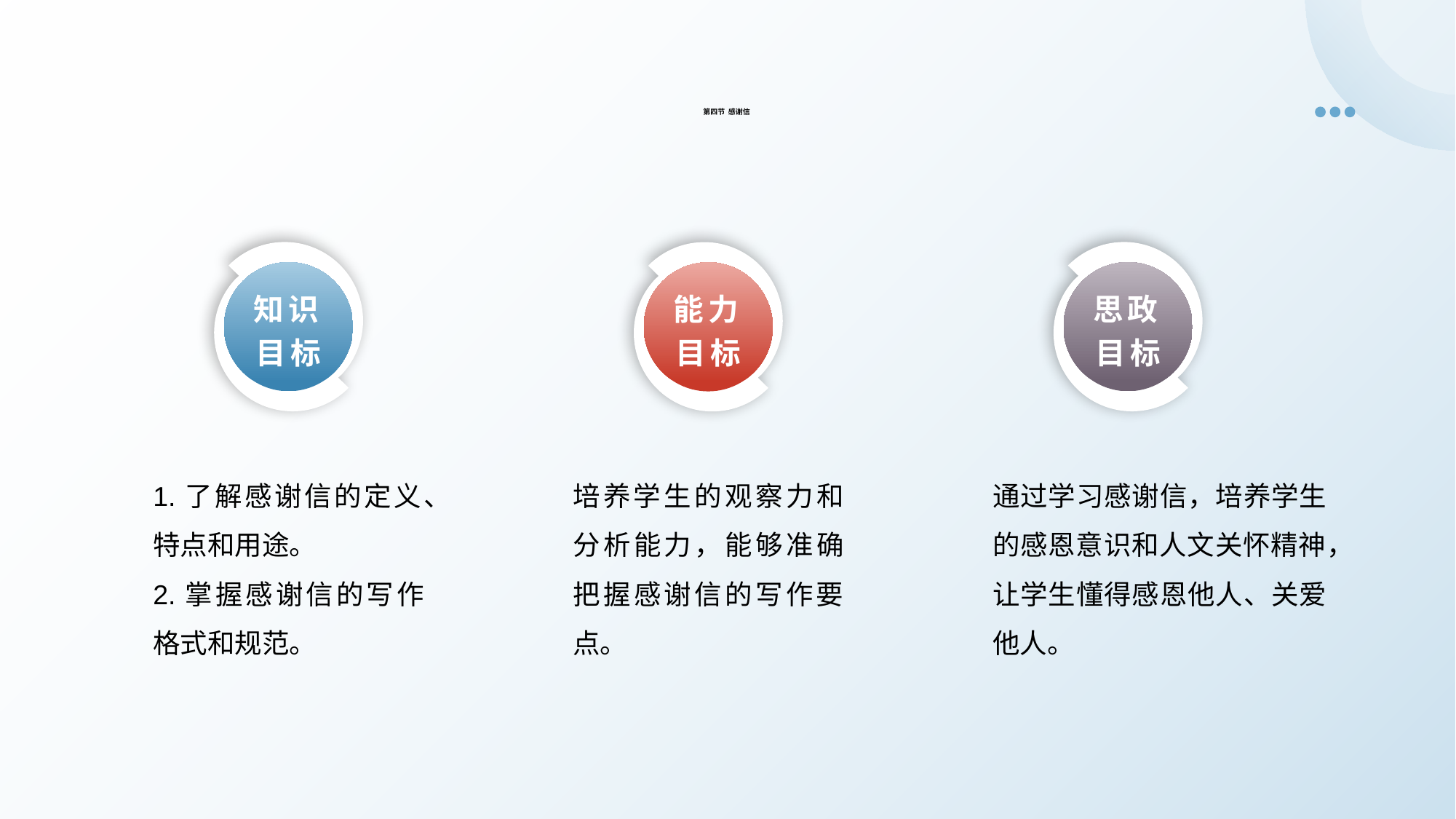

第四节  感谢信

知识目标
思政目标
能力目标
通过学习感谢信，培养学生的感恩意识和人文关怀精神，让学生懂得感恩他人、关爱他人。
1.了解感谢信的定义、特点和用途。
2.掌握感谢信的写作格式和规范。

培养学生的观察力和分析能力，能够准确把握感谢信的写作要点。